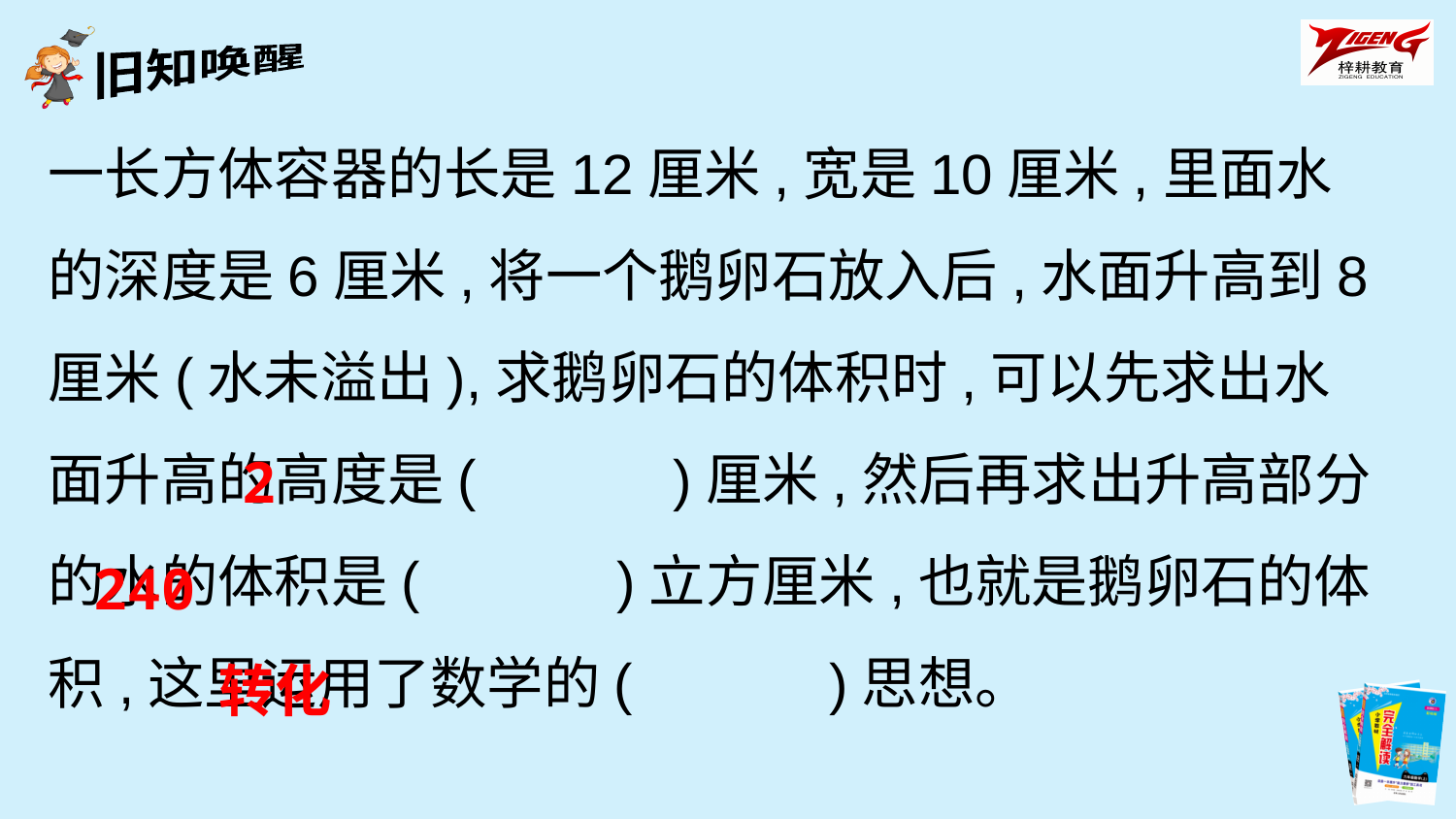

一长方体容器的长是12厘米,宽是10厘米,里面水的深度是6厘米,将一个鹅卵石放入后,水面升高到8厘米(水未溢出),求鹅卵石的体积时,可以先求出水面升高的高度是(　　　)厘米,然后再求出升高部分的水的体积是(　　　)立方厘米,也就是鹅卵石的体积,这里运用了数学的(　　　)思想。
2
240
转化